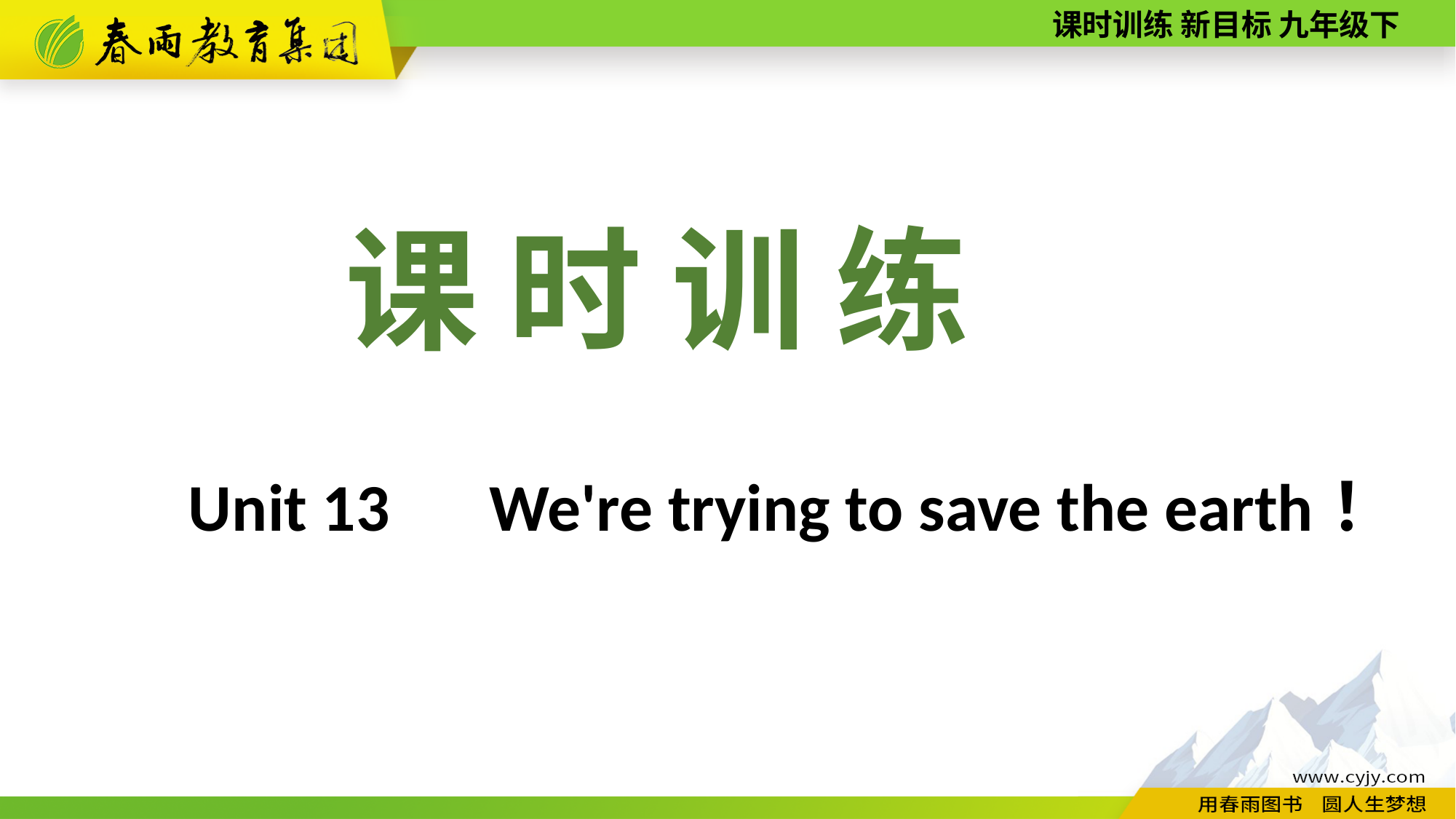

课 时 训 练
Unit 13　We're trying to save the earth！